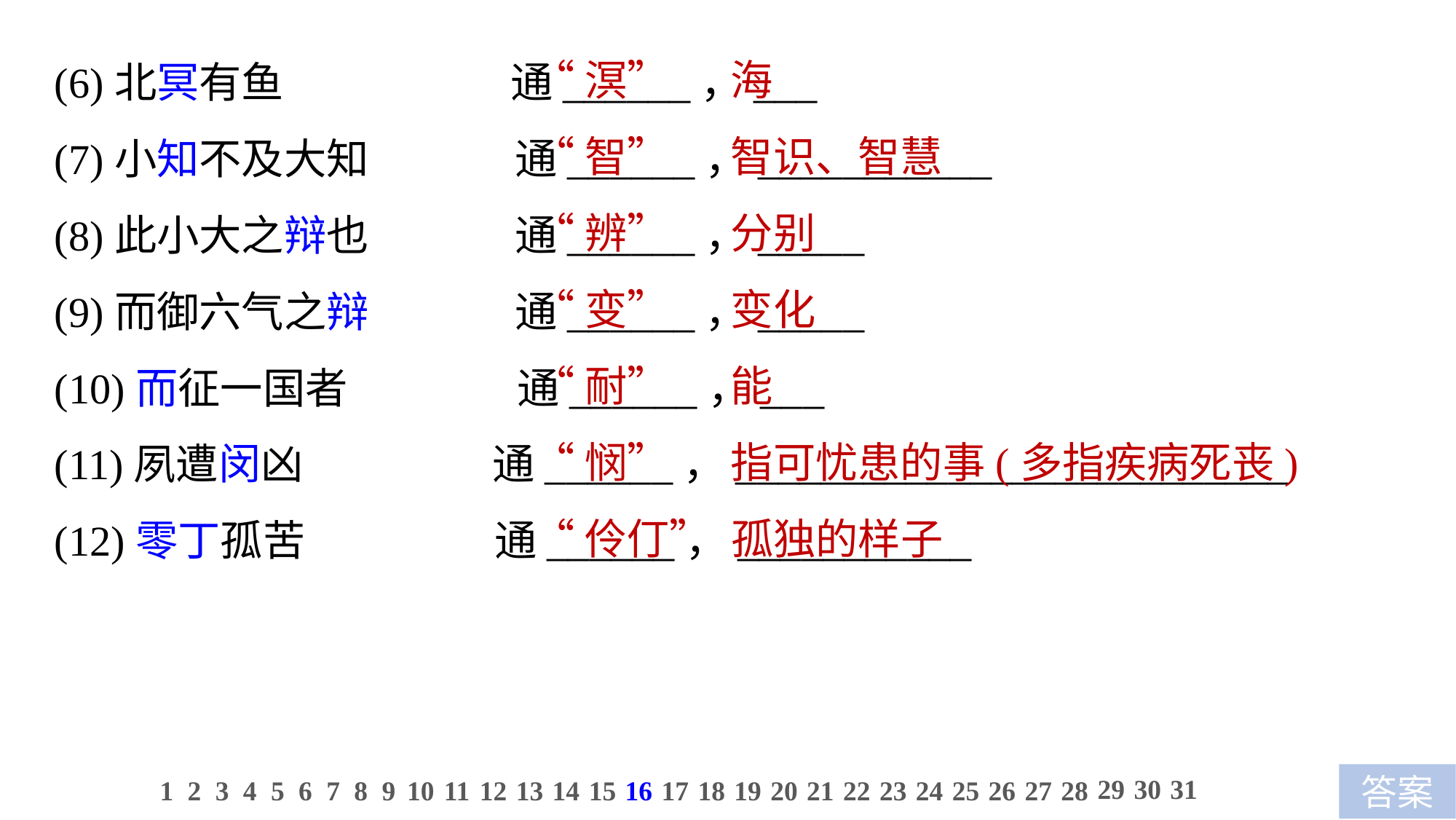

(6)北冥有鱼　　　　      通______，___
(7)小知不及大知　　　  通______，___________
(8)此小大之辩也　　　  通______，_____
(9)而御六气之辩　　　  通______，_____
(10)而征一国者　　　　通______，___
(11)夙遭闵凶                    通______，__________________________
(12)零丁孤苦                    通______，___________
“溟”　  海
“智”　  智识、智慧
“辨”　  分别
“变”　  变化
“耐”　  能
“悯”　  指可忧患的事(多指疾病死丧)
“伶仃”  孤独的样子
29
30
31
1
2
3
4
5
6
7
8
9
10
11
12
13
14
15
16
17
18
19
20
21
22
23
24
25
26
27
28
答案